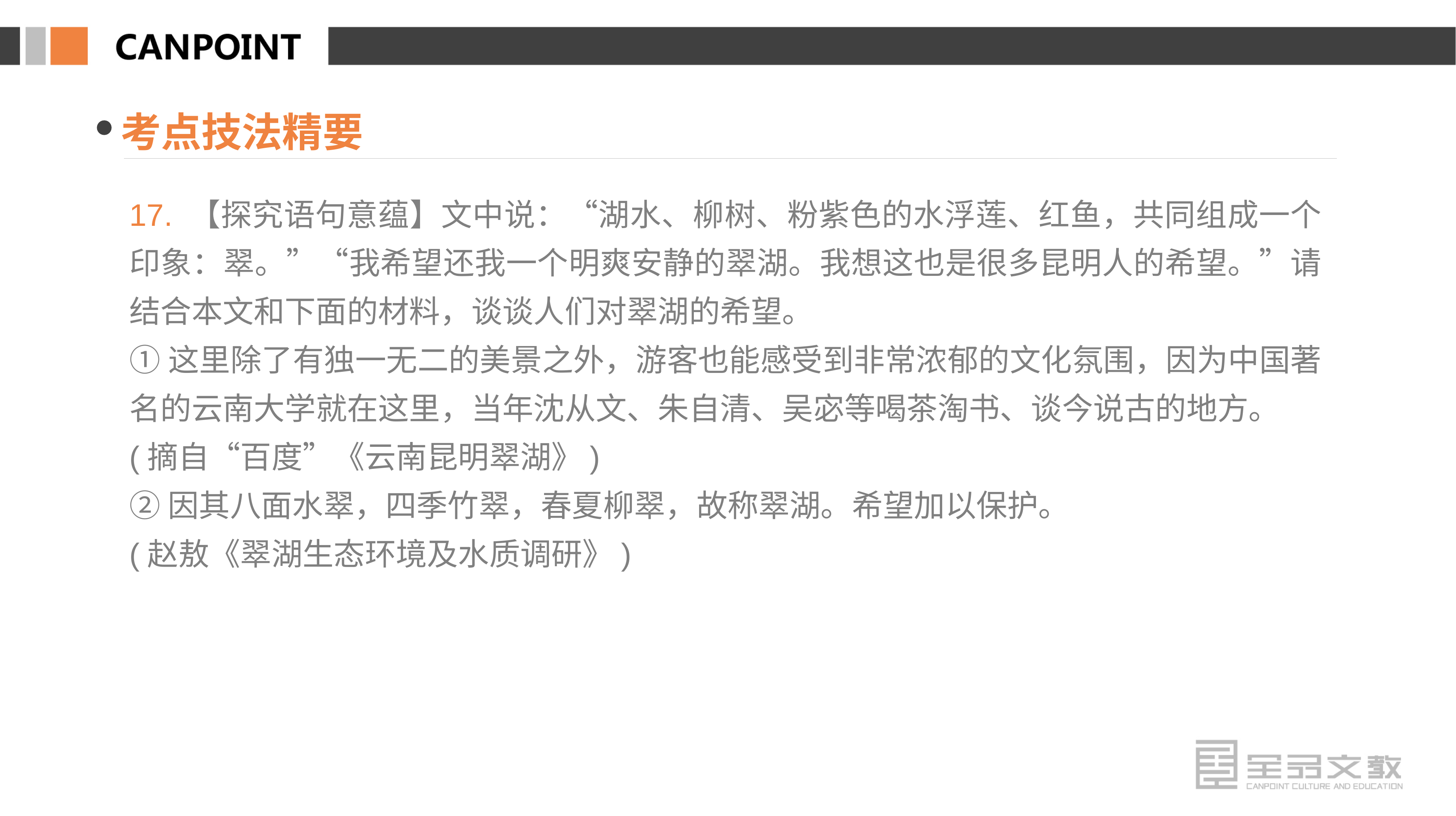

考点技法精要

17. 【探究语句意蕴】文中说：“湖水、柳树、粉紫色的水浮莲、红鱼，共同组成一个印象：翠。”“我希望还我一个明爽安静的翠湖。我想这也是很多昆明人的希望。”请结合本文和下面的材料，谈谈人们对翠湖的希望。
①这里除了有独一无二的美景之外，游客也能感受到非常浓郁的文化氛围，因为中国著名的云南大学就在这里，当年沈从文、朱自清、吴宓等喝茶淘书、谈今说古的地方。
(摘自“百度”《云南昆明翠湖》)
②因其八面水翠，四季竹翠，春夏柳翠，故称翠湖。希望加以保护。
(赵敖《翠湖生态环境及水质调研》)